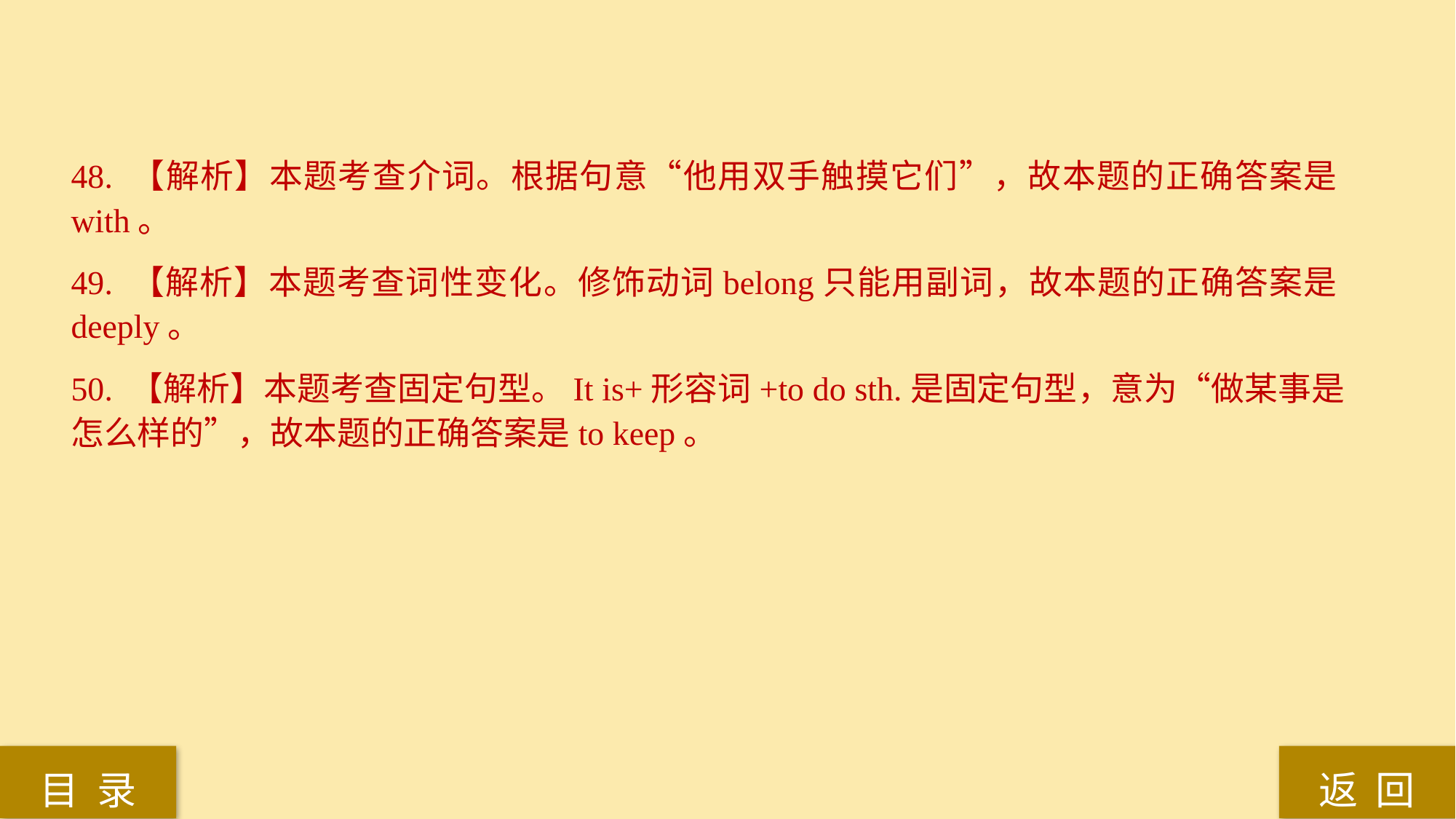

48. 【解析】本题考查介词。根据句意“他用双手触摸它们”，故本题的正确答案是with。
49. 【解析】本题考查词性变化。修饰动词belong只能用副词，故本题的正确答案是deeply。
50. 【解析】本题考查固定句型。It is+形容词+to do sth.是固定句型，意为“做某事是怎么样的”，故本题的正确答案是to keep。
返  回